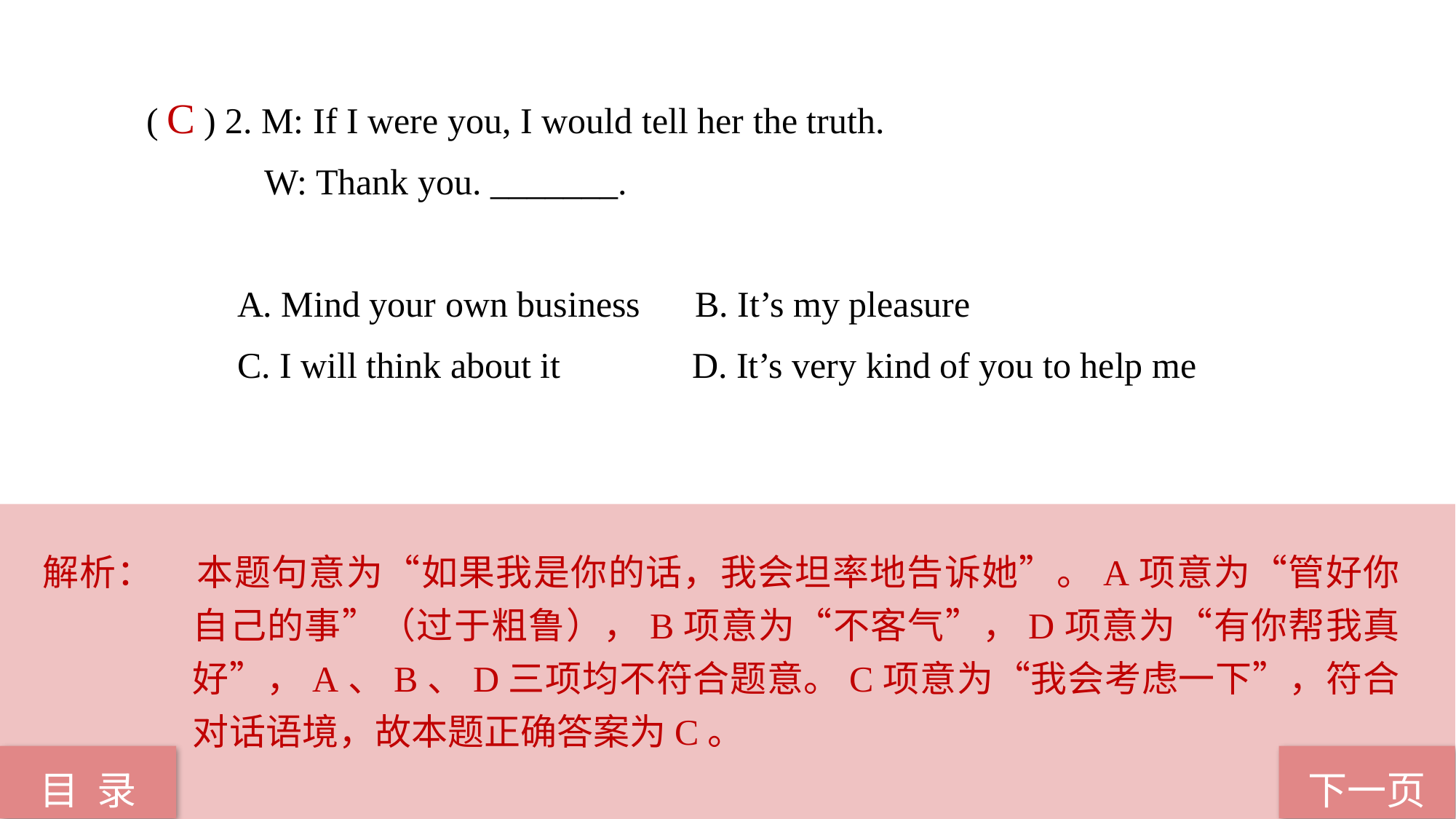

(     ) 2. M: If I were you, I would tell her the truth.
             W: Thank you. _______.

          A. Mind your own business      B. It’s my pleasure
          C. I will think about it           	D. It’s very kind of you to help me
 C
解析：	本题句意为“如果我是你的话，我会坦率地告诉她”。A项意为“管好你自己的事”（过于粗鲁），B项意为“不客气”，D项意为“有你帮我真好”，A、B、D三项均不符合题意。C项意为“我会考虑一下”，符合对话语境，故本题正确答案为C。